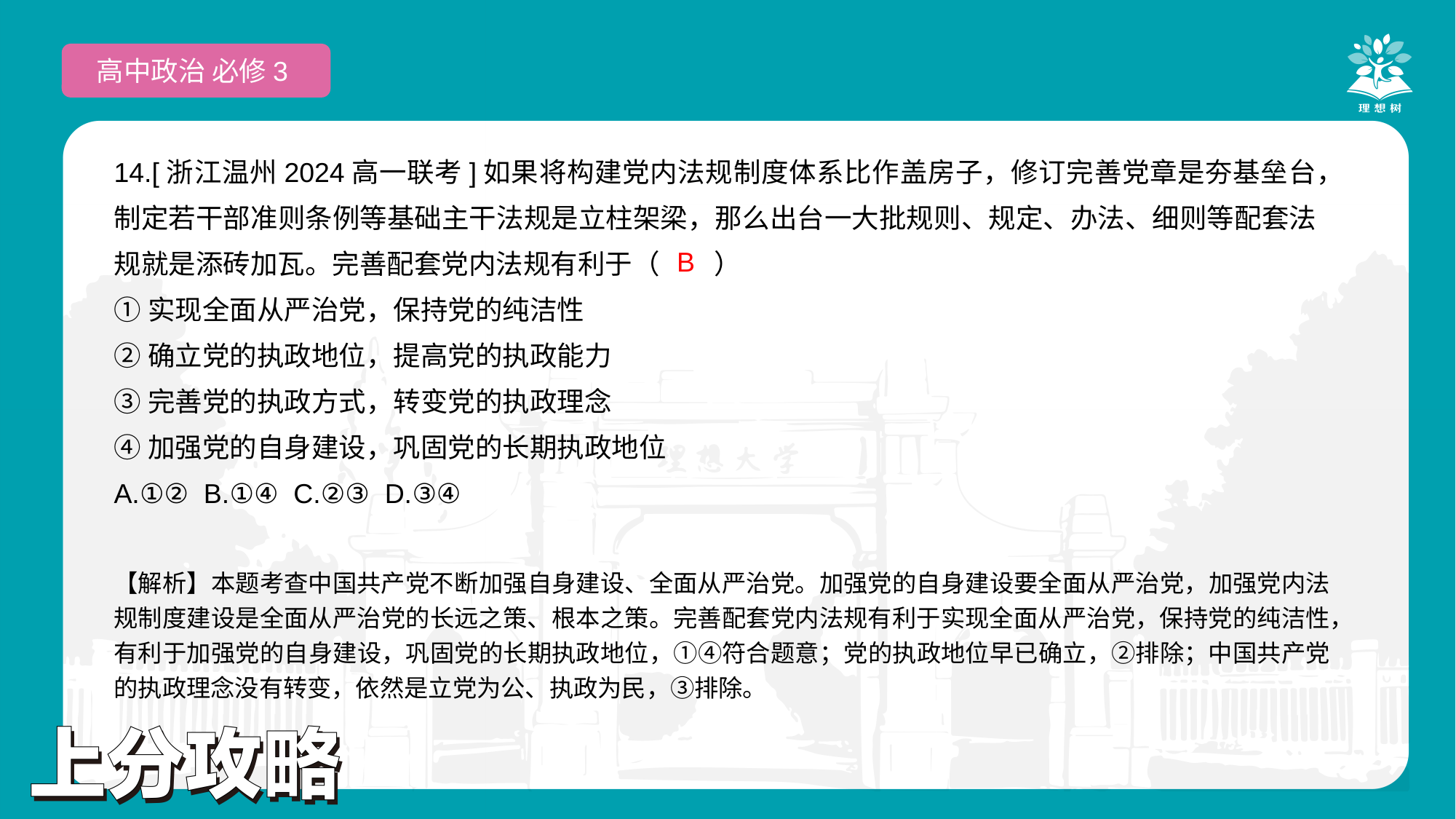

高中政治 必修3
14.[浙江温州2024高一联考]如果将构建党内法规制度体系比作盖房子，修订完善党章是夯基垒台，制定若干部准则条例等基础主干法规是立柱架梁，那么出台一大批规则、规定、办法、细则等配套法规就是添砖加瓦。完善配套党内法规有利于（　　）
①实现全面从严治党，保持党的纯洁性
②确立党的执政地位，提高党的执政能力
③完善党的执政方式，转变党的执政理念
④加强党的自身建设，巩固党的长期执政地位
A.①②  B.①④  C.②③  D.③④
B
【解析】本题考查中国共产党不断加强自身建设、全面从严治党。加强党的自身建设要全面从严治党，加强党内法规制度建设是全面从严治党的长远之策、根本之策。完善配套党内法规有利于实现全面从严治党，保持党的纯洁性，有利于加强党的自身建设，巩固党的长期执政地位，①④符合题意；党的执政地位早已确立，②排除；中国共产党的执政理念没有转变，依然是立党为公、执政为民，③排除。